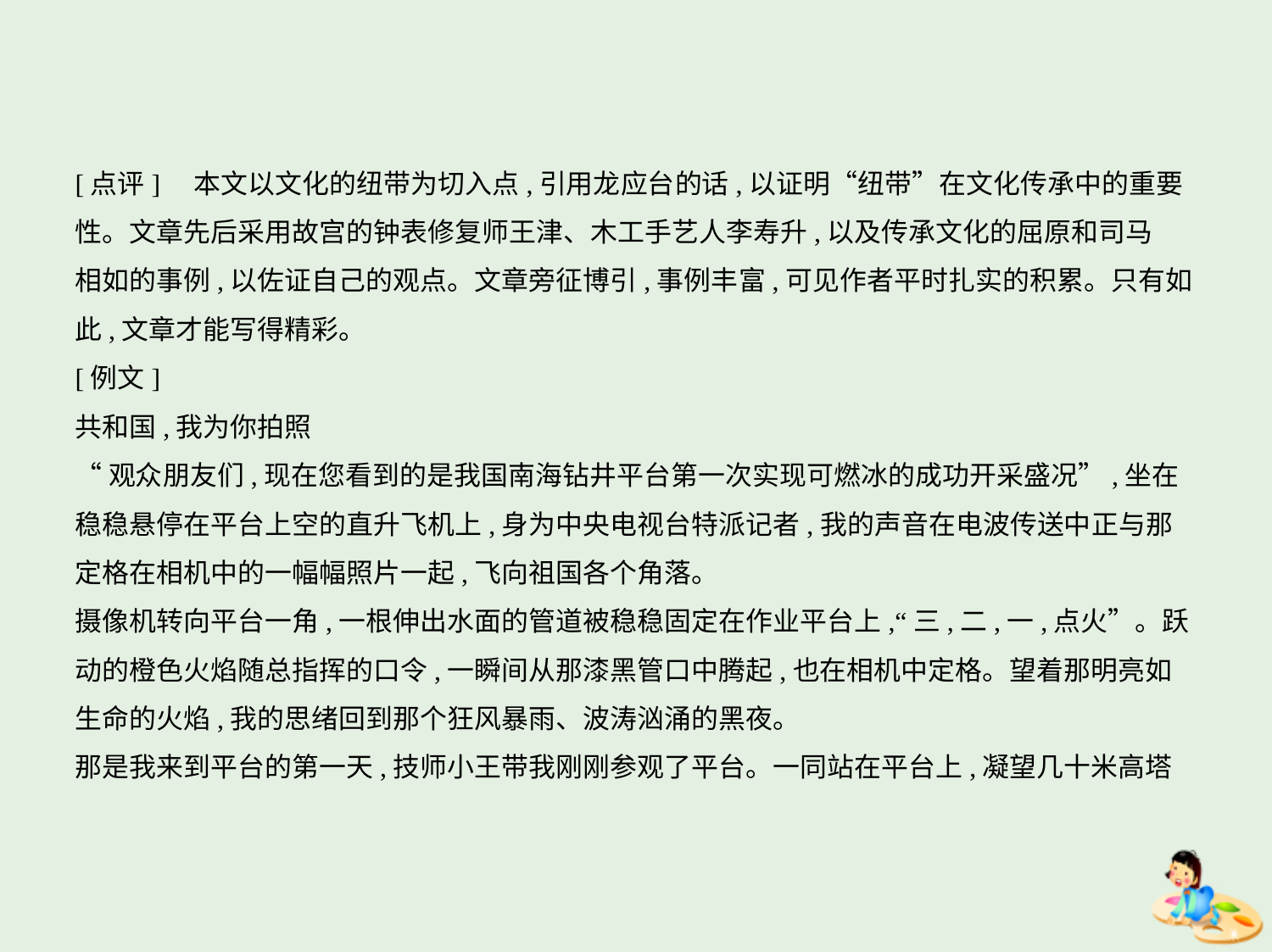

[点评]　本文以文化的纽带为切入点,引用龙应台的话,以证明“纽带”在文化传承中的重要
性。文章先后采用故宫的钟表修复师王津、木工手艺人李寿升,以及传承文化的屈原和司马
相如的事例,以佐证自己的观点。文章旁征博引,事例丰富,可见作者平时扎实的积累。只有如
此,文章才能写得精彩。
[例文]
共和国,我为你拍照
“观众朋友们,现在您看到的是我国南海钻井平台第一次实现可燃冰的成功开采盛况”,坐在
稳稳悬停在平台上空的直升飞机上,身为中央电视台特派记者,我的声音在电波传送中正与那
定格在相机中的一幅幅照片一起,飞向祖国各个角落。
摄像机转向平台一角,一根伸出水面的管道被稳稳固定在作业平台上,“三,二,一,点火”。跃
动的橙色火焰随总指挥的口令,一瞬间从那漆黑管口中腾起,也在相机中定格。望着那明亮如
生命的火焰,我的思绪回到那个狂风暴雨、波涛汹涌的黑夜。
那是我来到平台的第一天,技师小王带我刚刚参观了平台。一同站在平台上,凝望几十米高塔